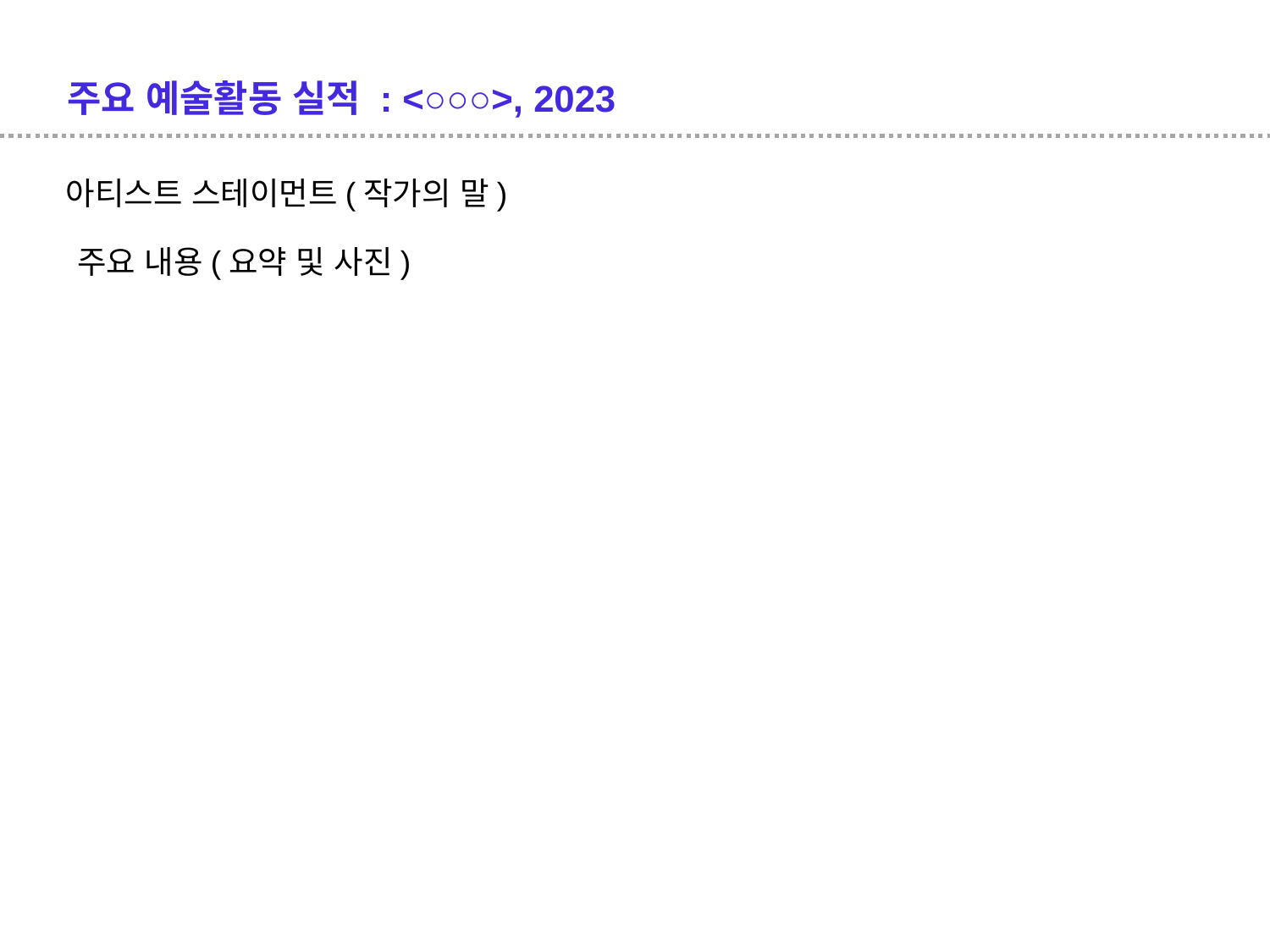

주요 예술활동 실적 : <○○○>, 2023
아티스트 스테이먼트(작가의 말)
주요 내용(요약 및 사진)